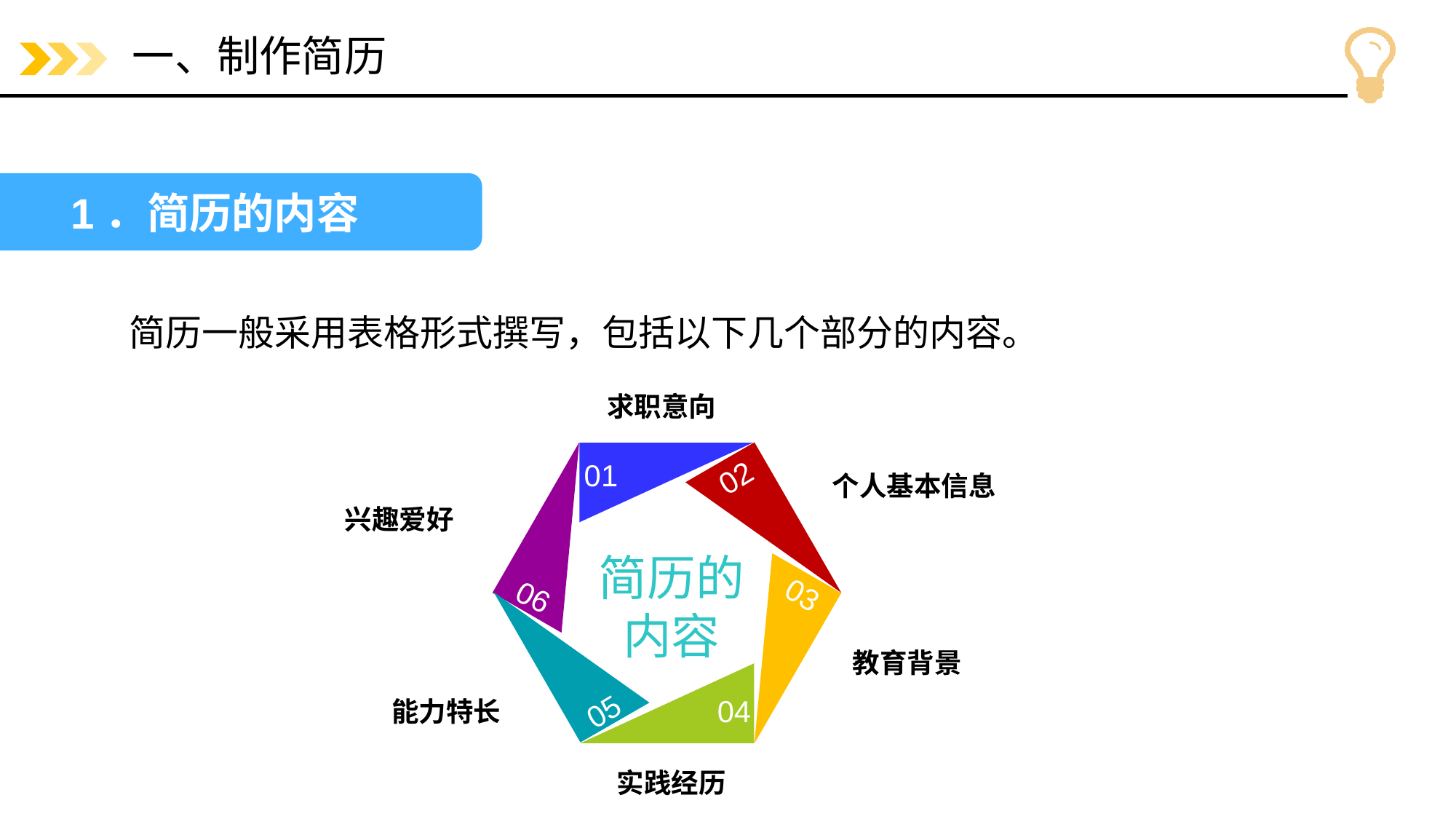

11
# 一、制作简历
1．简历的内容
简历一般采用表格形式撰写，包括以下几个部分的内容。
求职意向

01
02
个人基本信息
兴趣爱好

简历的内容
03
06

教育背景

能力特长
05
04
实践经历